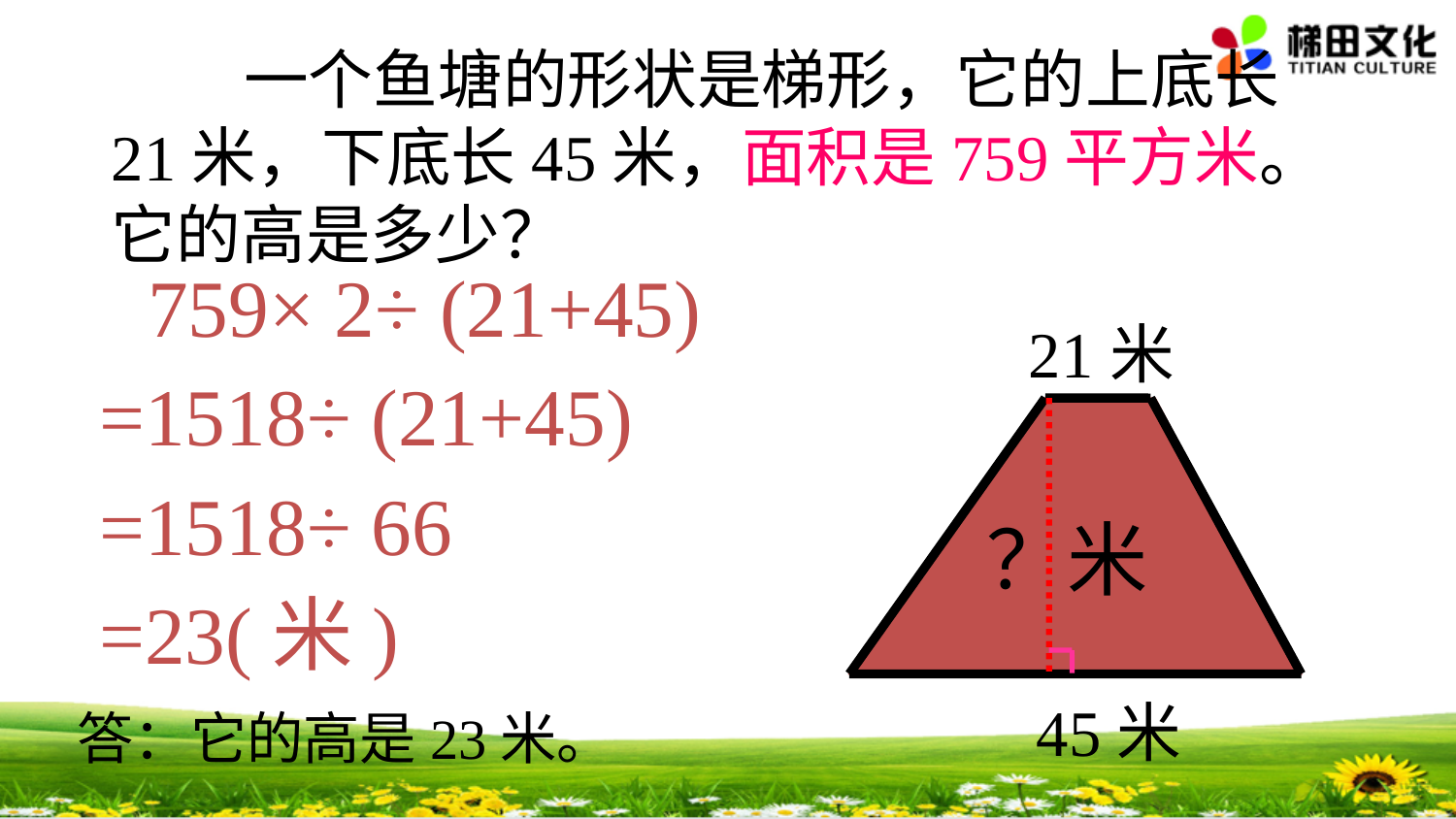

一个鱼塘的形状是梯形，它的上底长21米，下底长45米，面积是759平方米。它的高是多少？
759× 2÷ (21+45)
21米
=1518÷ (21+45)

=1518÷ 66
？米
？米
=23(米)

45米
答：它的高是23米。